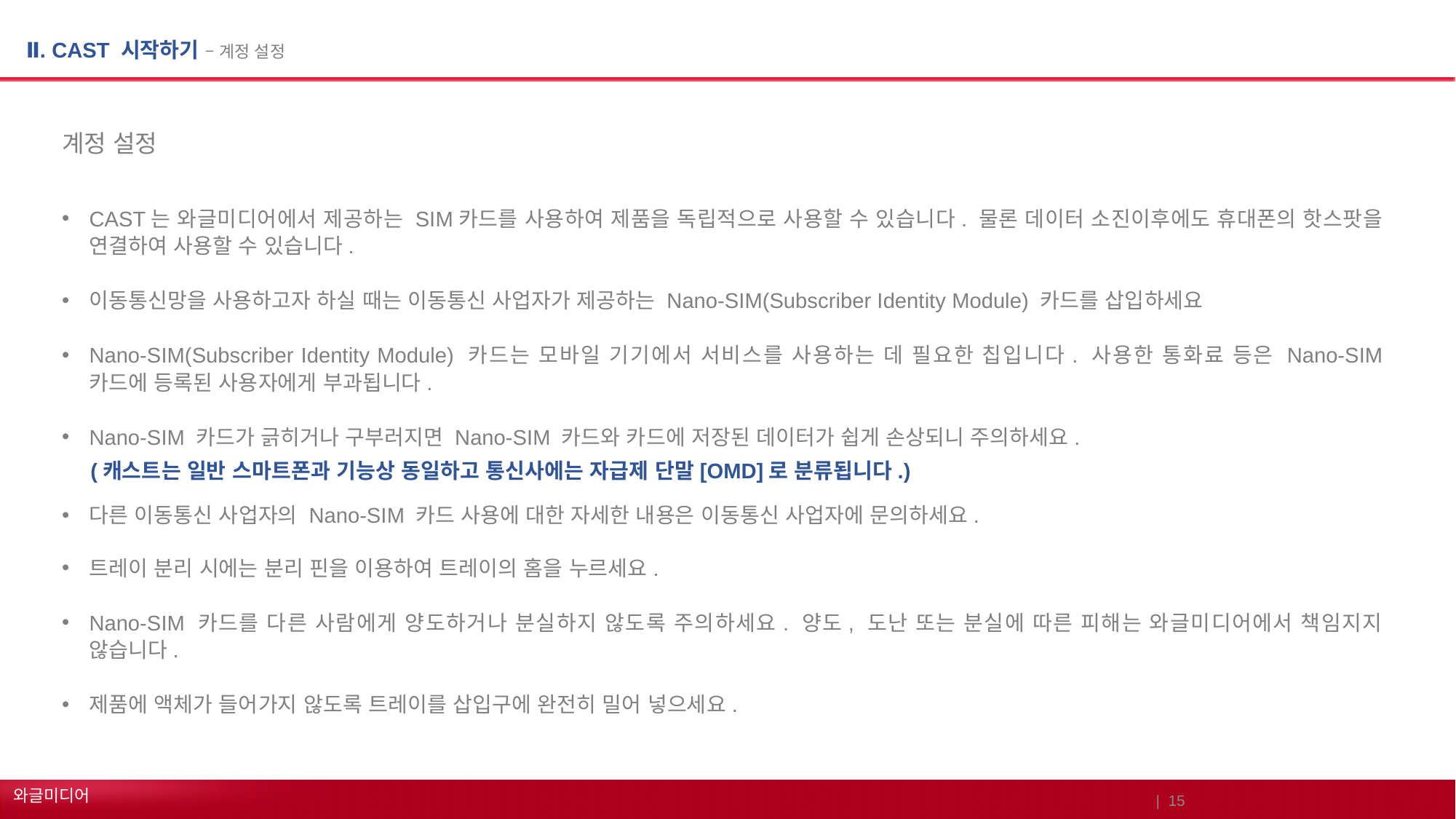

# Ⅱ. CAST 시작하기 – 계정 설정
계정 설정
CAST는 와글미디어에서 제공하는 SIM카드를 사용하여 제품을 독립적으로 사용할 수 있습니다. 물론 데이터 소진이후에도 휴대폰의 핫스팟을 연결하여 사용할 수 있습니다.
이동통신망을 사용하고자 하실 때는 이동통신 사업자가 제공하는 Nano-SIM(Subscriber Identity Module) 카드를 삽입하세요
Nano-SIM(Subscriber Identity Module) 카드는 모바일 기기에서 서비스를 사용하는 데 필요한 칩입니다. 사용한 통화료 등은 Nano-SIM 카드에 등록된 사용자에게 부과됩니다.
Nano-SIM 카드가 긁히거나 구부러지면 Nano-SIM 카드와 카드에 저장된 데이터가 쉽게 손상되니 주의하세요.
다른 이동통신 사업자의 Nano-SIM 카드 사용에 대한 자세한 내용은 이동통신 사업자에 문의하세요.
트레이 분리 시에는 분리 핀을 이용하여 트레이의 홈을 누르세요.
Nano-SIM 카드를 다른 사람에게 양도하거나 분실하지 않도록 주의하세요. 양도, 도난 또는 분실에 따른 피해는 와글미디어에서 책임지지 않습니다.
제품에 액체가 들어가지 않도록 트레이를 삽입구에 완전히 밀어 넣으세요.

 (캐스트는 일반 스마트폰과 기능상 동일하고 통신사에는 자급제 단말[OMD]로 분류됩니다.)